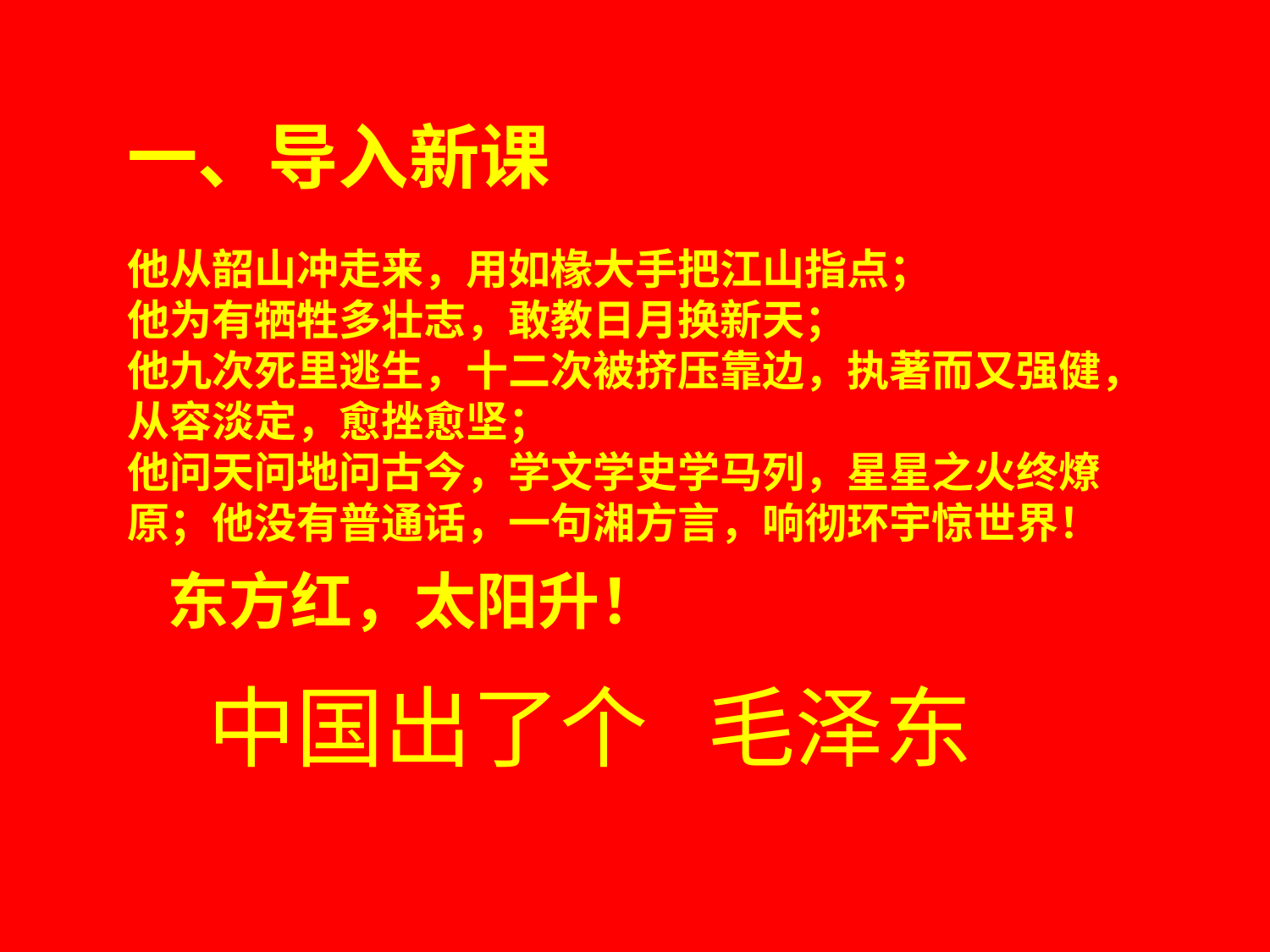

一、导入新课
他从韶山冲走来，用如椽大手把江山指点；                      他为有牺牲多壮志，敢教日月换新天；                              他九次死里逃生，十二次被挤压靠边，执著而又强健，从容淡定，愈挫愈坚；
他问天问地问古今，学文学史学马列，星星之火终燎原；他没有普通话，一句湘方言，响彻环宇惊世界！
东方红，太阳升！
中国出了个   毛泽东